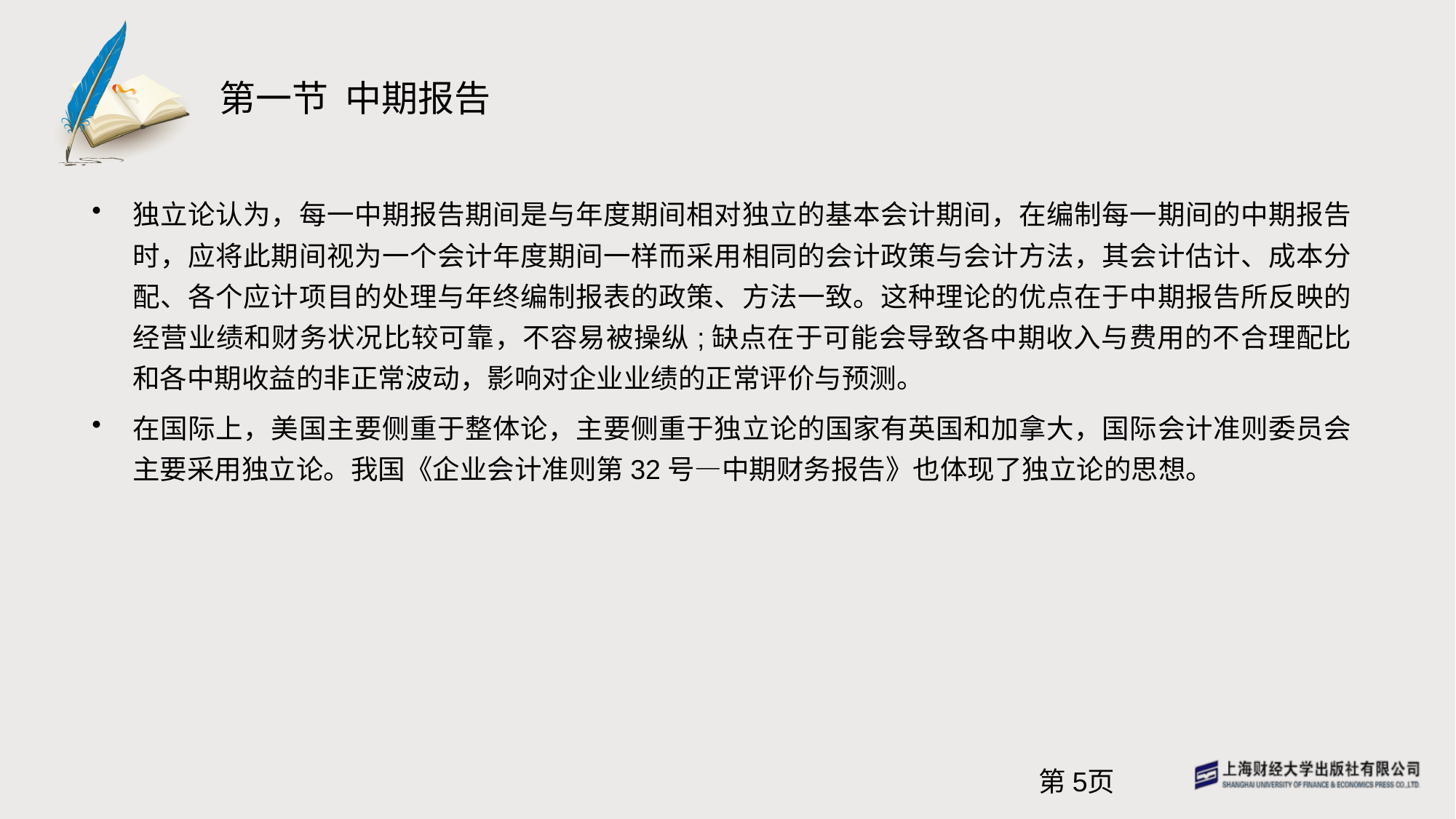

# 第一节  中期报告
独立论认为，每一中期报告期间是与年度期间相对独立的基本会计期间，在编制每一期间的中期报告时，应将此期间视为一个会计年度期间一样而采用相同的会计政策与会计方法，其会计估计、成本分配、各个应计项目的处理与年终编制报表的政策、方法一致。这种理论的优点在于中期报告所反映的经营业绩和财务状况比较可靠，不容易被操纵;缺点在于可能会导致各中期收入与费用的不合理配比和各中期收益的非正常波动，影响对企业业绩的正常评价与预测。
在国际上，美国主要侧重于整体论，主要侧重于独立论的国家有英国和加拿大，国际会计准则委员会主要采用独立论。我国《企业会计准则第32号—中期财务报告》也体现了独立论的思想。

5